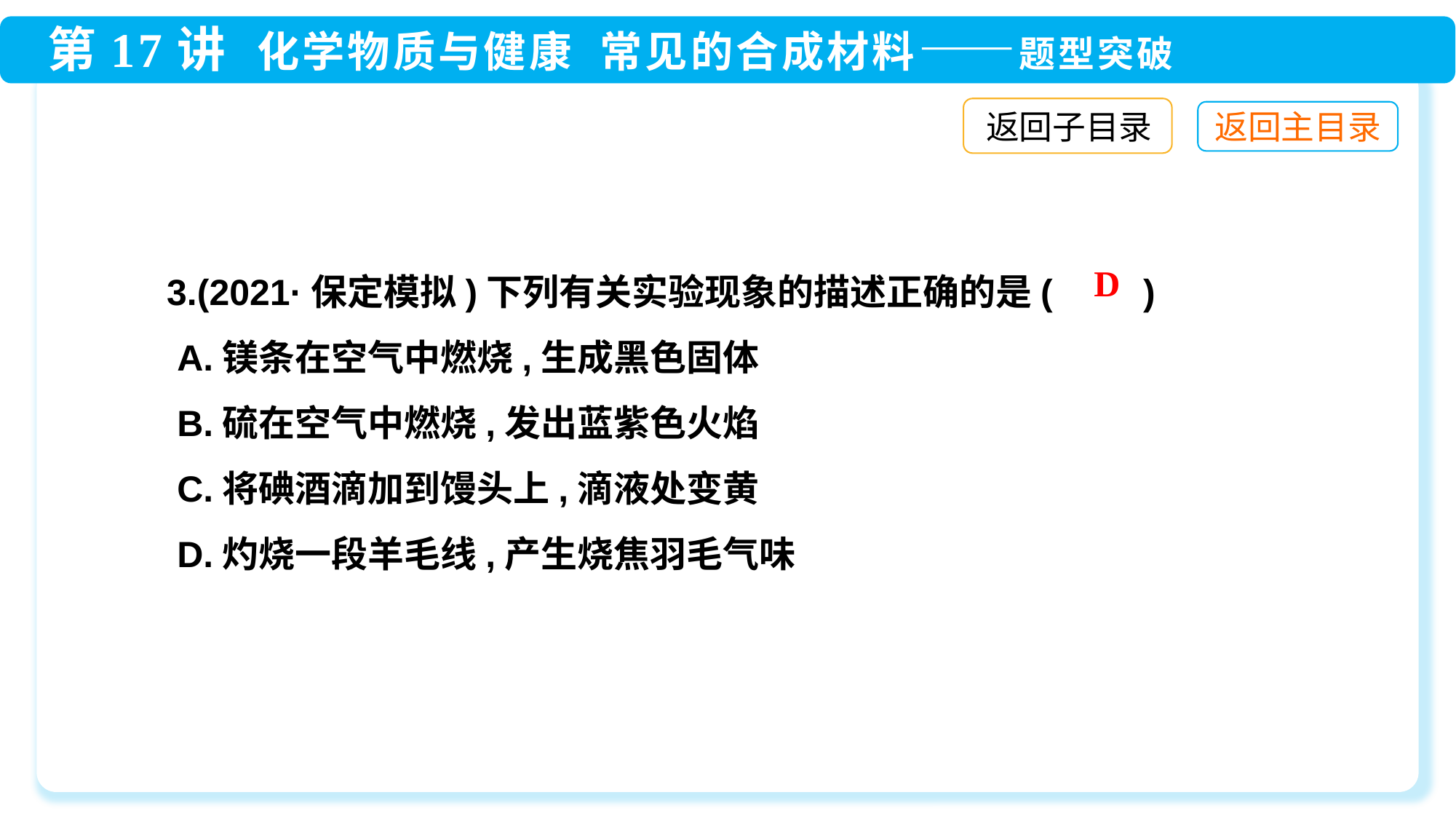

返回子目录
3.(2021·保定模拟)下列有关实验现象的描述正确的是(　　)
 A.镁条在空气中燃烧,生成黑色固体
 B.硫在空气中燃烧,发出蓝紫色火焰
 C.将碘酒滴加到馒头上,滴液处变黄
 D.灼烧一段羊毛线,产生烧焦羽毛气味
D